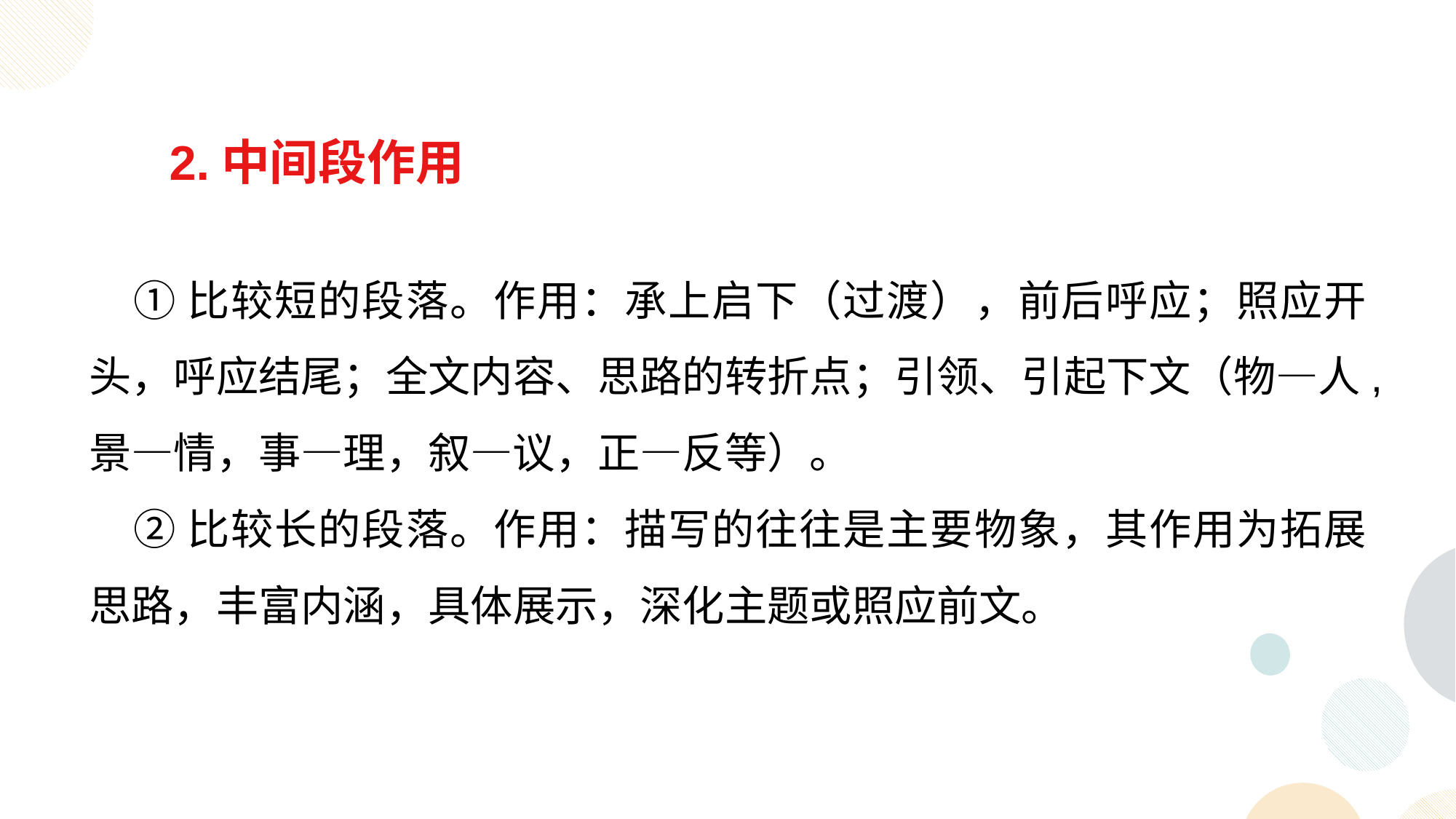

2.中间段作用
    ①比较短的段落。作用：承上启下（过渡），前后呼应；照应开头，呼应结尾；全文内容、思路的转折点；引领、引起下文（物—人,景—情，事—理，叙—议，正—反等）。
    ②比较长的段落。作用：描写的往往是主要物象，其作用为拓展思路，丰富内涵，具体展示，深化主题或照应前文。